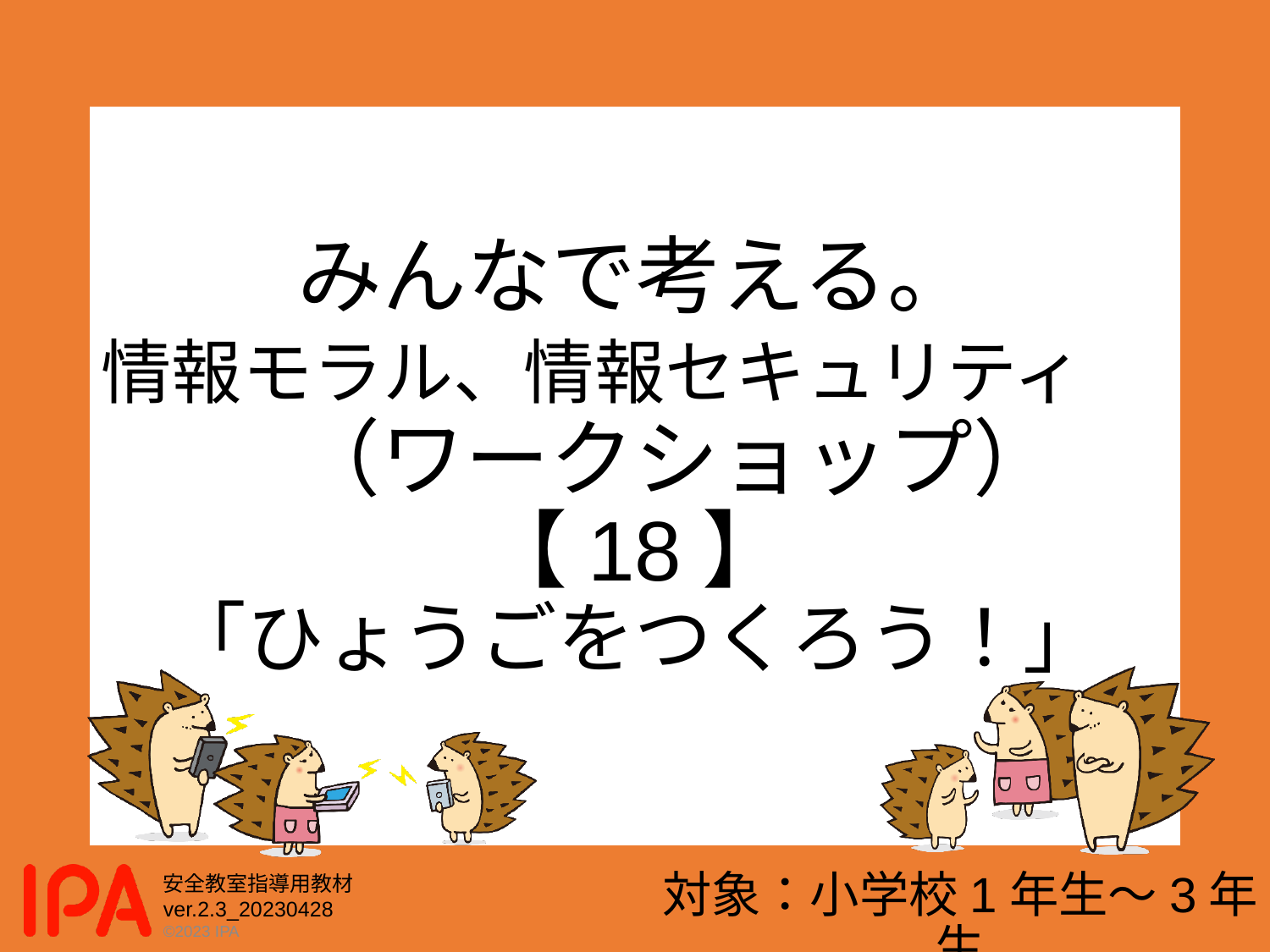

# みんなで考える。 情報モラル、情報セキュリティ　　（ワークショップ） 【18】 「ひょうごをつくろう！」
対象：小学校1年生～3年生